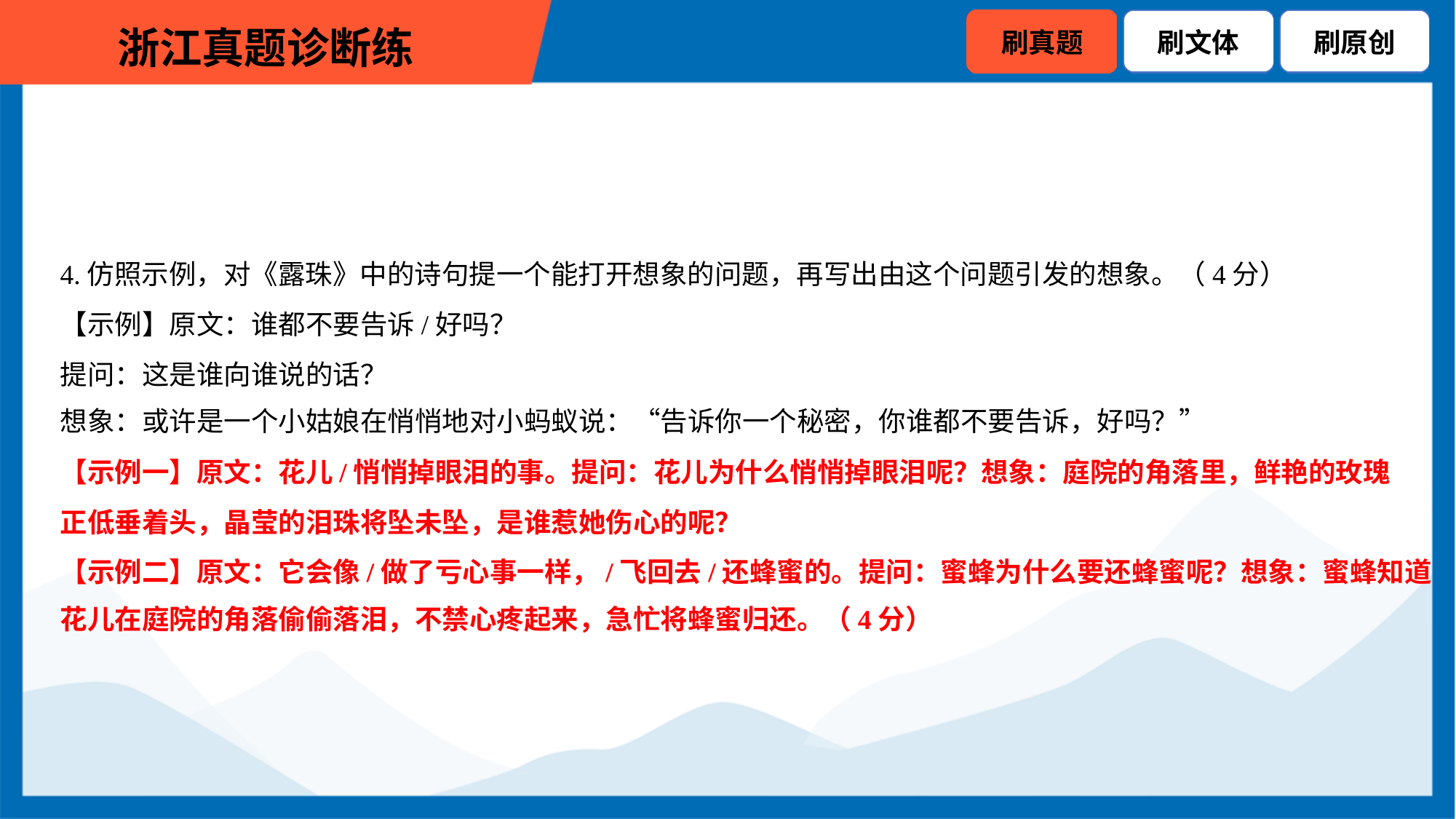

4.仿照示例，对《露珠》中的诗句提一个能打开想象的问题，再写出由这个问题引发的想象。（4分）
【示例】原文：谁都不要告诉/好吗？
提问：这是谁向谁说的话？
想象：或许是一个小姑娘在悄悄地对小蚂蚁说：“告诉你一个秘密，你谁都不要告诉，好吗？”
【示例一】原文：花儿/悄悄掉眼泪的事。提问：花儿为什么悄悄掉眼泪呢？想象：庭院的角落里，鲜艳的玫瑰
正低垂着头，晶莹的泪珠将坠未坠，是谁惹她伤心的呢？
【示例二】原文：它会像/做了亏心事一样，/飞回去/还蜂蜜的。提问：蜜蜂为什么要还蜂蜜呢？想象：蜜蜂知道
花儿在庭院的角落偷偷落泪，不禁心疼起来，急忙将蜂蜜归还。（4分）